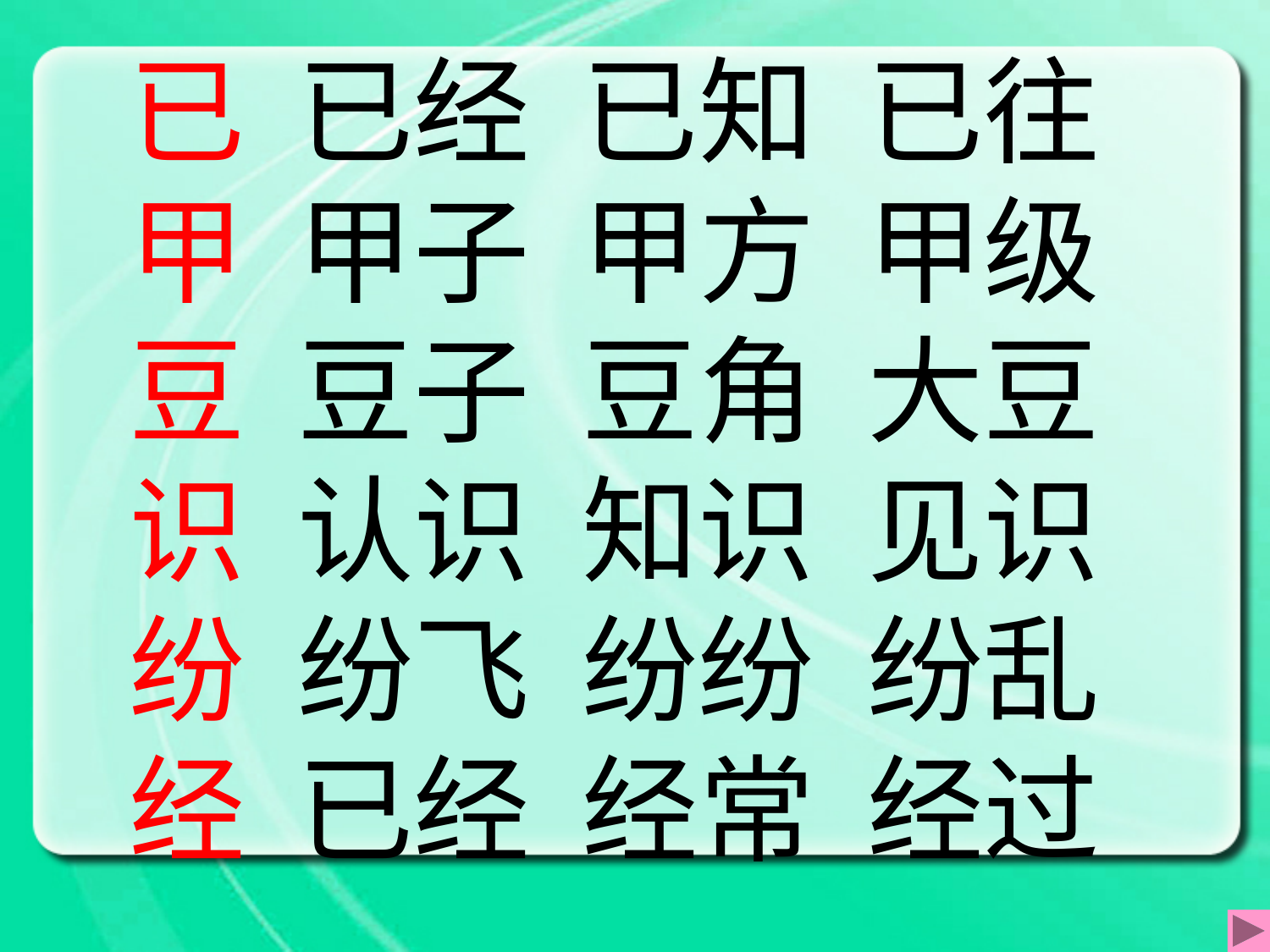

已  已经  已知  已往
甲  甲子  甲方  甲级
豆  豆子  豆角  大豆
识  认识  知识  见识
纷  纷飞  纷纷  纷乱
经  已经  经常  经过